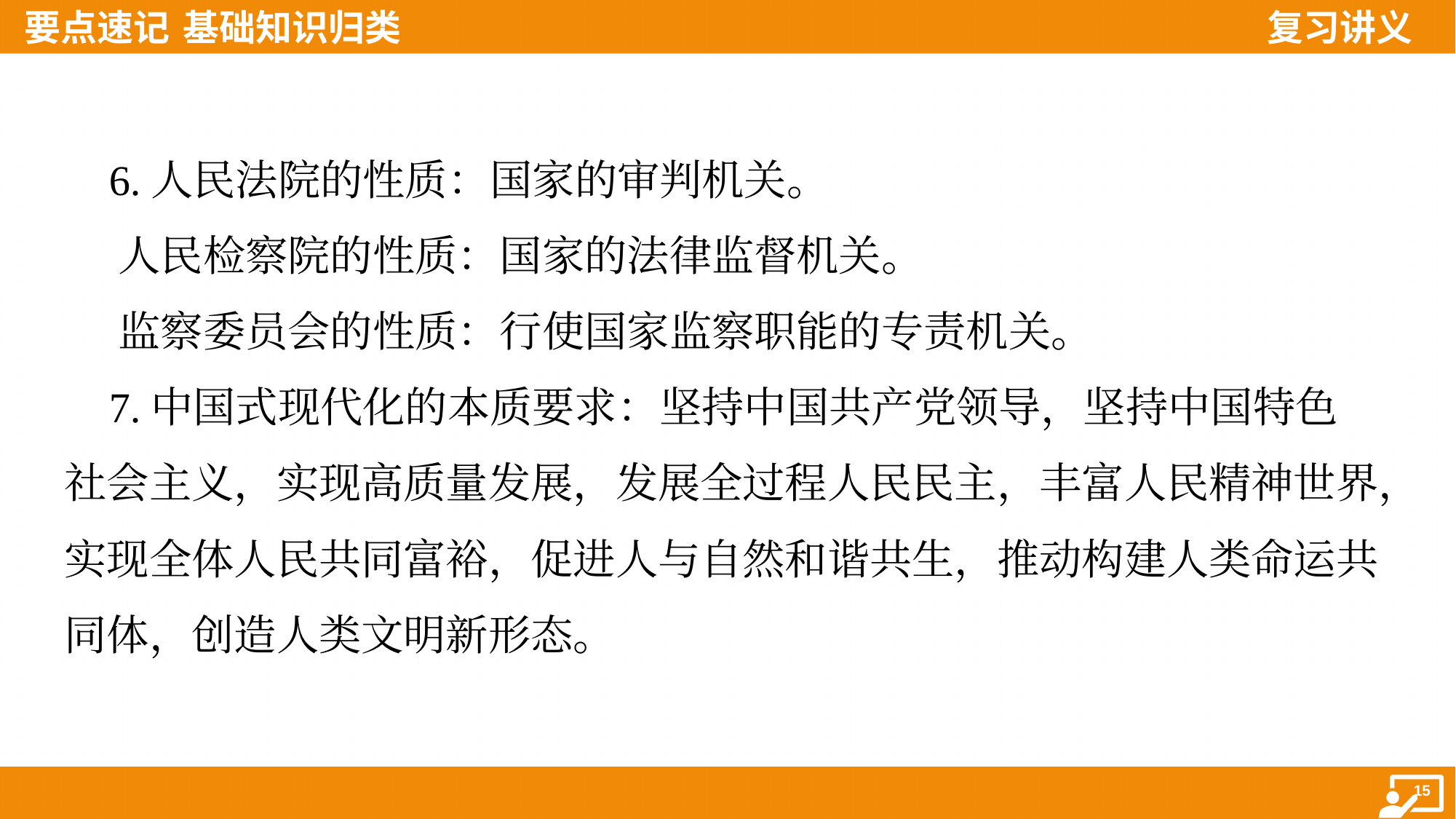

6.人民法院的性质：国家的审判机关。
    人民检察院的性质：国家的法律监督机关。
    监察委员会的性质：行使国家监察职能的专责机关。
    7.中国式现代化的本质要求：坚持中国共产党领导，坚持中国特色
社会主义，实现高质量发展，发展全过程人民民主，丰富人民精神世界，
实现全体人民共同富裕，促进人与自然和谐共生，推动构建人类命运共
同体，创造人类文明新形态。